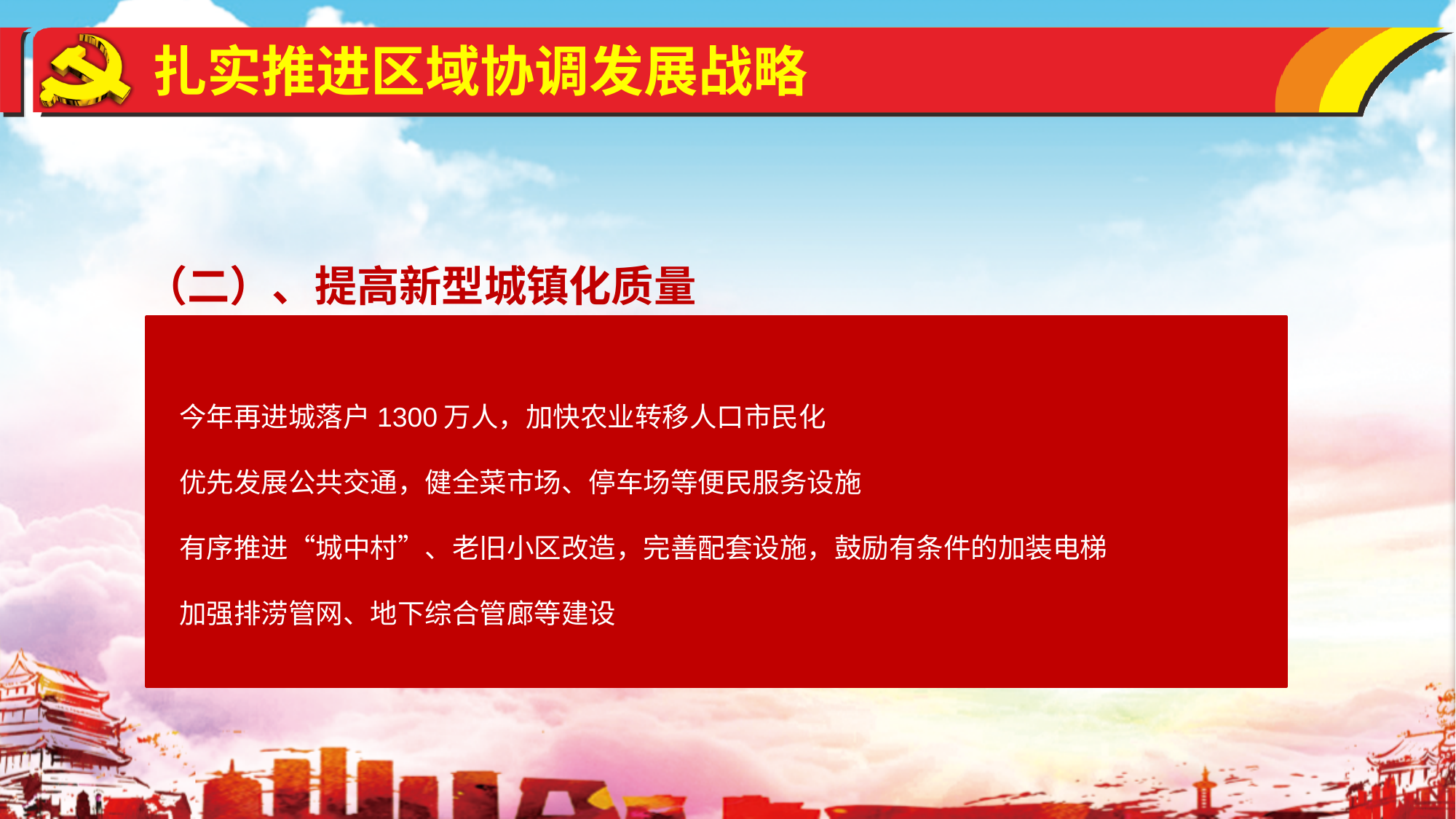

扎实推进区域协调发展战略
（二）、提高新型城镇化质量

今年再进城落户1300万人，加快农业转移人口市民化
优先发展公共交通，健全菜市场、停车场等便民服务设施
有序推进“城中村”、老旧小区改造，完善配套设施，鼓励有条件的加装电梯
加强排涝管网、地下综合管廊等建设